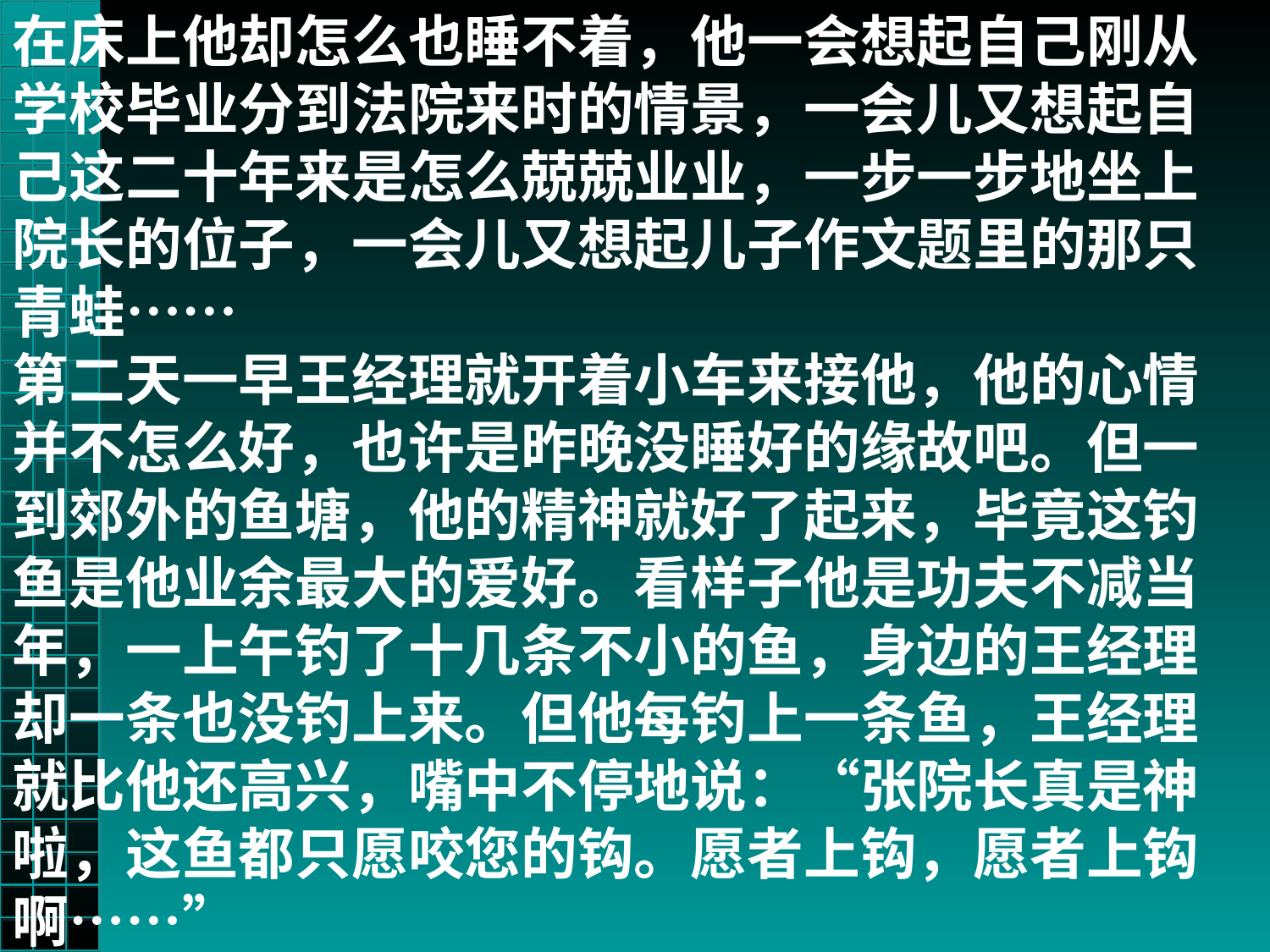

在床上他却怎么也睡不着，他一会想起自己刚从学校毕业分到法院来时的情景，一会儿又想起自己这二十年来是怎么兢兢业业，一步一步地坐上院长的位子，一会儿又想起儿子作文题里的那只青蛙……
第二天一早王经理就开着小车来接他，他的心情并不怎么好，也许是昨晚没睡好的缘故吧。但一到郊外的鱼塘，他的精神就好了起来，毕竟这钓鱼是他业余最大的爱好。看样子他是功夫不减当年，一上午钓了十几条不小的鱼，身边的王经理却一条也没钓上来。但他每钓上一条鱼，王经理就比他还高兴，嘴中不停地说：“张院长真是神啦，这鱼都只愿咬您的钩。愿者上钩，愿者上钩啊……”